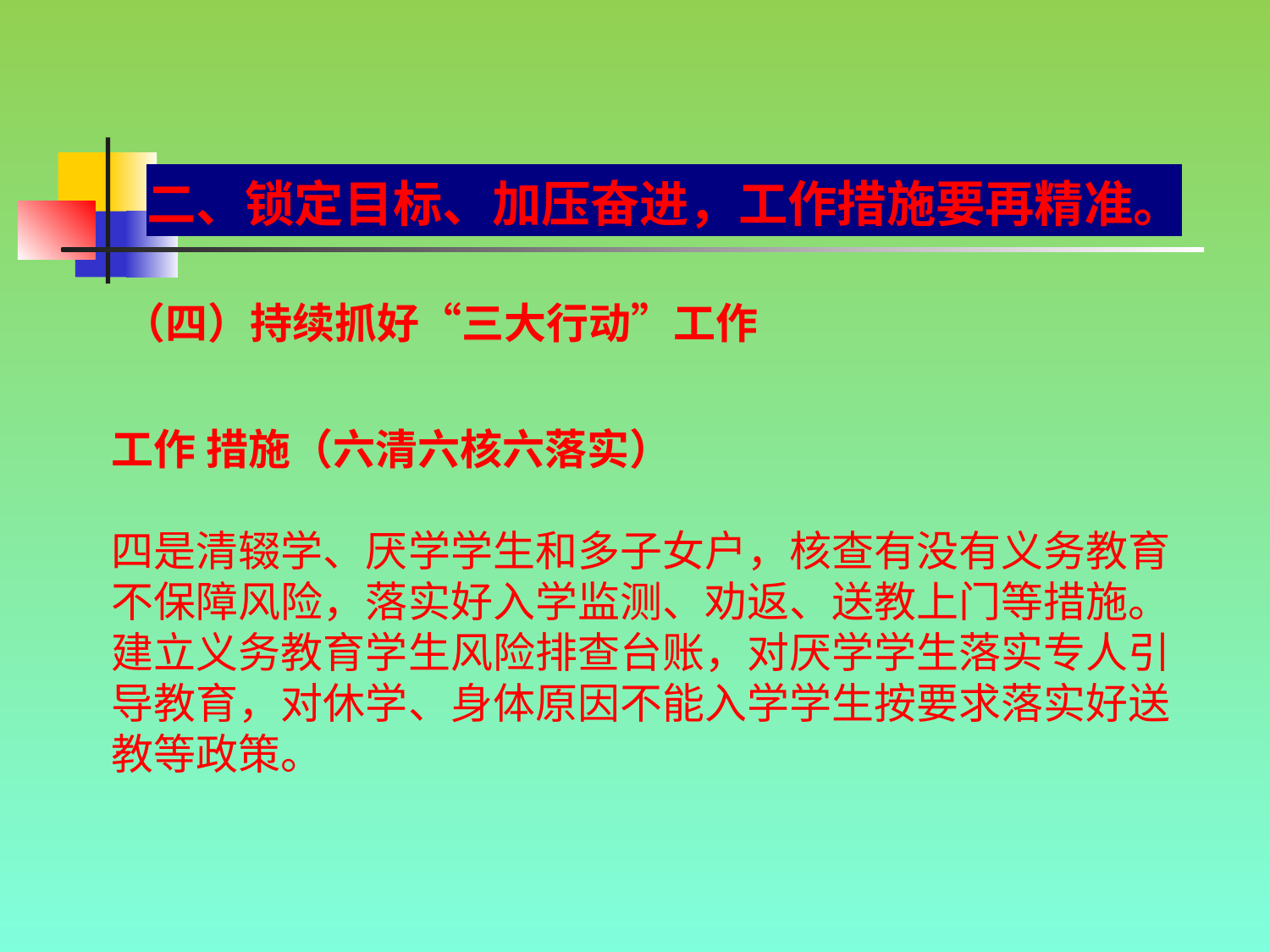

二、锁定目标、加压奋进，工作措施要再精准。
（四）持续抓好“三大行动”工作

工作 措施（六清六核六落实）

四是清辍学、厌学学生和多子女户，核查有没有义务教育不保障风险，落实好入学监测、劝返、送教上门等措施。建立义务教育学生风险排查台账，对厌学学生落实专人引导教育，对休学、身体原因不能入学学生按要求落实好送教等政策。